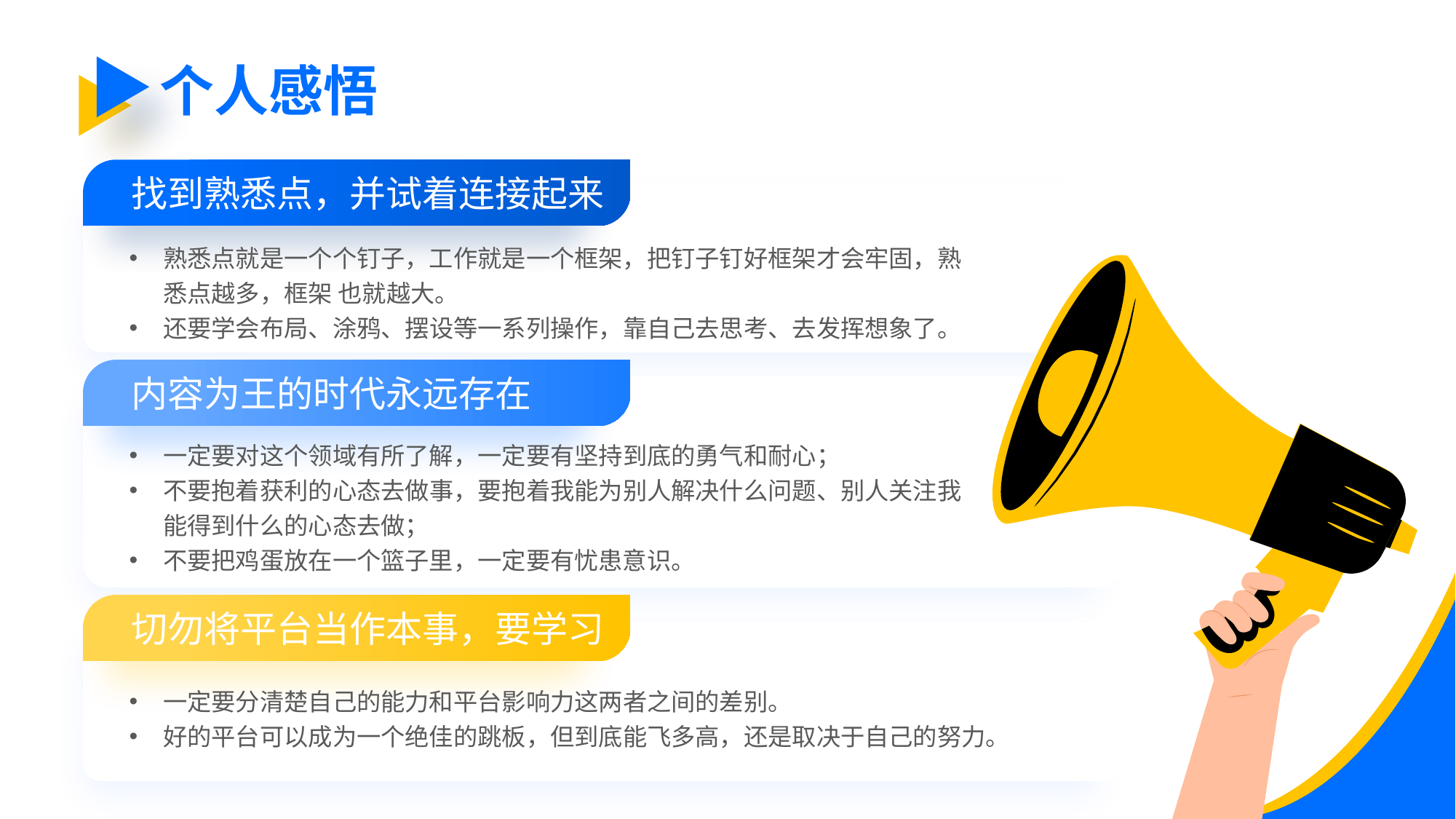

个人感悟

找到熟悉点，并试着连接起来

熟悉点就是一个个钉子，工作就是一个框架，把钉子钉好框架才会牢固，熟悉点越多，框架 也就越大。
还要学会布局、涂鸦、摆设等一系列操作，靠自己去思考、去发挥想象了。

内容为王的时代永远存在

一定要对这个领域有所了解，一定要有坚持到底的勇气和耐心；
不要抱着获利的心态去做事，要抱着我能为别人解决什么问题、别人关注我能得到什么的心态去做；
不要把鸡蛋放在一个篮子里，一定要有忧患意识。
切勿将平台当作本事，要学习

一定要分清楚自己的能力和平台影响力这两者之间的差别。
好的平台可以成为一个绝佳的跳板，但到底能飞多高，还是取决于自己的努力。